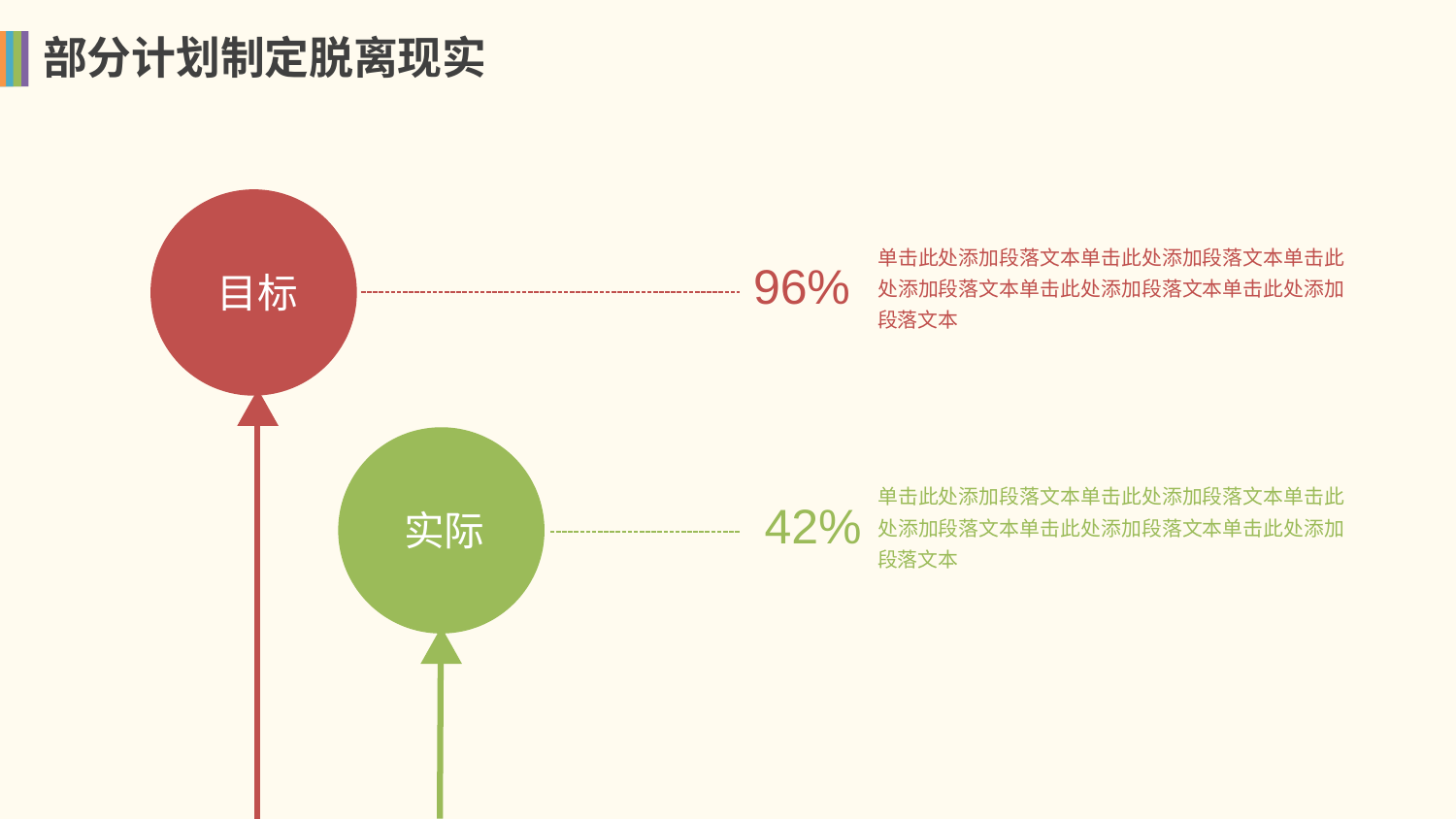

# 部分计划制定脱离现实

目标

单击此处添加段落文本单击此处添加段落文本单击此处添加段落文本单击此处添加段落文本单击此处添加段落文本
96%

实际

单击此处添加段落文本单击此处添加段落文本单击此处添加段落文本单击此处添加段落文本单击此处添加段落文本
42%